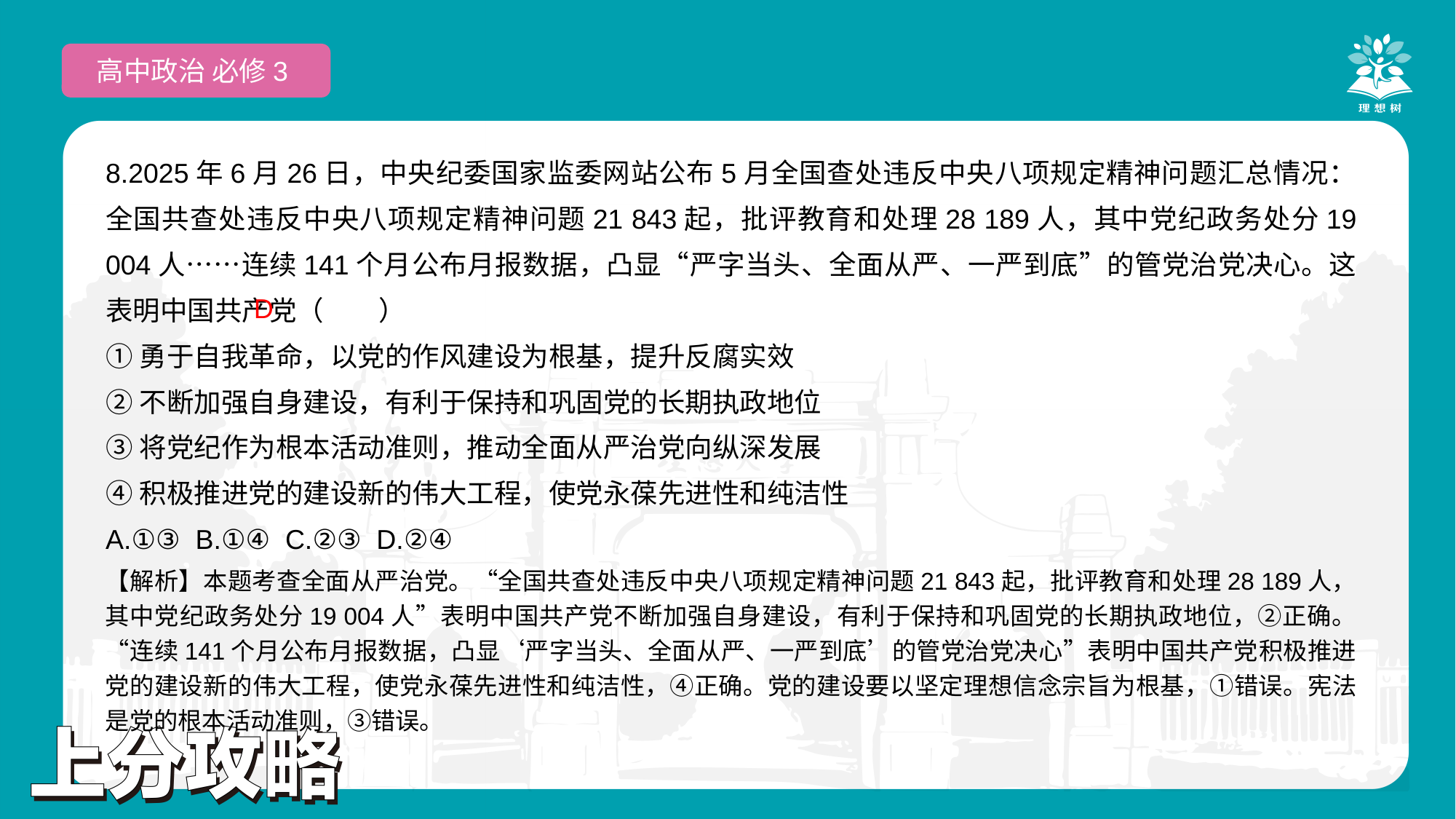

高中政治 必修3
8.2025年6月26日，中央纪委国家监委网站公布5月全国查处违反中央八项规定精神问题汇总情况：全国共查处违反中央八项规定精神问题21 843起，批评教育和处理28 189人，其中党纪政务处分19 004人……连续141个月公布月报数据，凸显“严字当头、全面从严、一严到底”的管党治党决心。这表明中国共产党（　　）
①勇于自我革命，以党的作风建设为根基，提升反腐实效
②不断加强自身建设，有利于保持和巩固党的长期执政地位
③将党纪作为根本活动准则，推动全面从严治党向纵深发展
④积极推进党的建设新的伟大工程，使党永葆先进性和纯洁性
A.①③  B.①④  C.②③  D.②④
 D
【解析】本题考查全面从严治党。“全国共查处违反中央八项规定精神问题21 843起，批评教育和处理28 189人，其中党纪政务处分19 004人”表明中国共产党不断加强自身建设，有利于保持和巩固党的长期执政地位，②正确。“连续141个月公布月报数据，凸显‘严字当头、全面从严、一严到底’的管党治党决心”表明中国共产党积极推进党的建设新的伟大工程，使党永葆先进性和纯洁性，④正确。党的建设要以坚定理想信念宗旨为根基，①错误。宪法是党的根本活动准则，③错误。